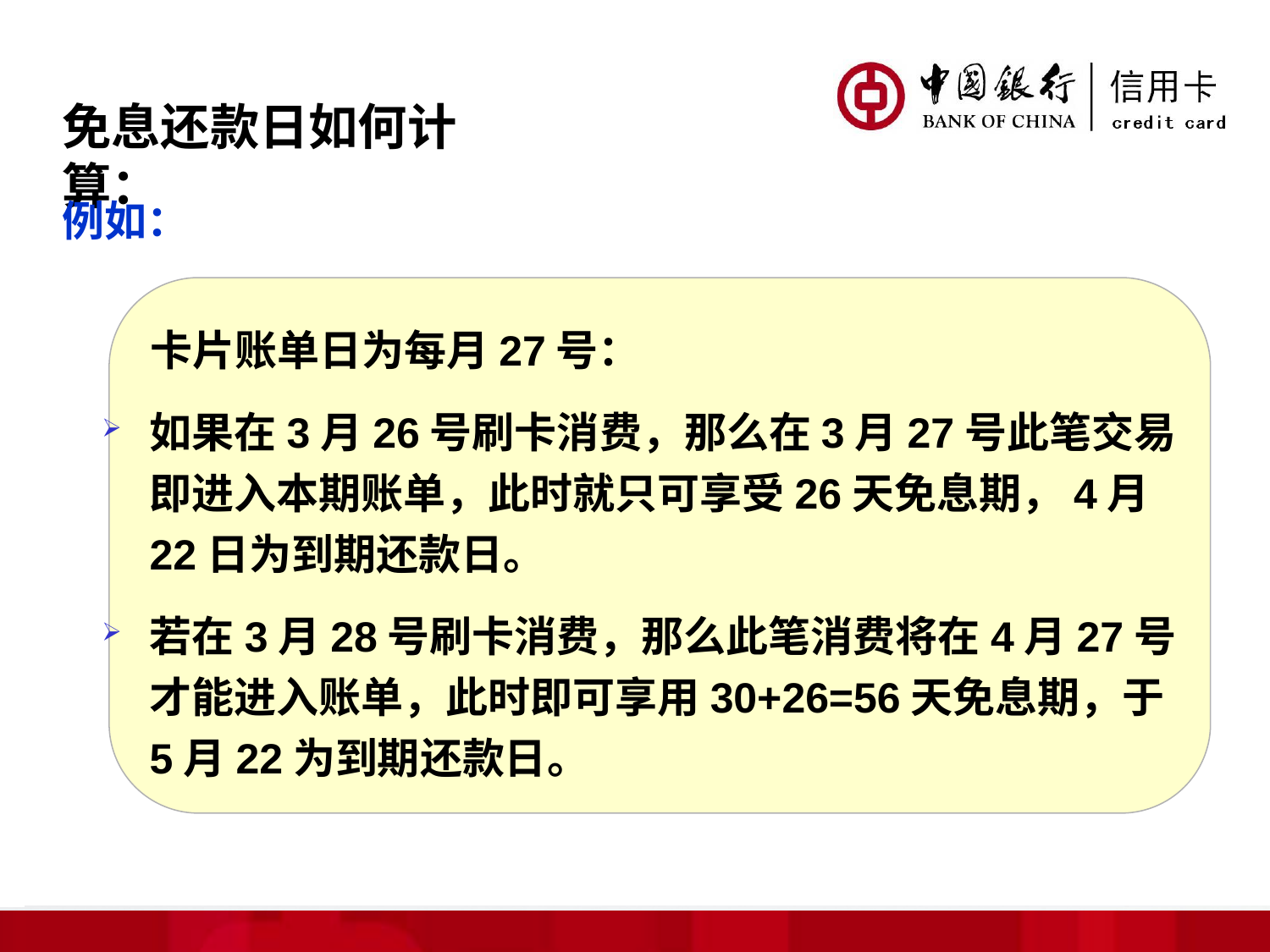

免息还款日如何计算：
例如：

    卡片账单日为每月27号：
如果在3月26号刷卡消费，那么在3月27号此笔交易即进入本期账单，此时就只可享受26天免息期，4月22日为到期还款日。
若在3月28号刷卡消费，那么此笔消费将在4月27号才能进入账单，此时即可享用30+26=56天免息期，于5月22为到期还款日。